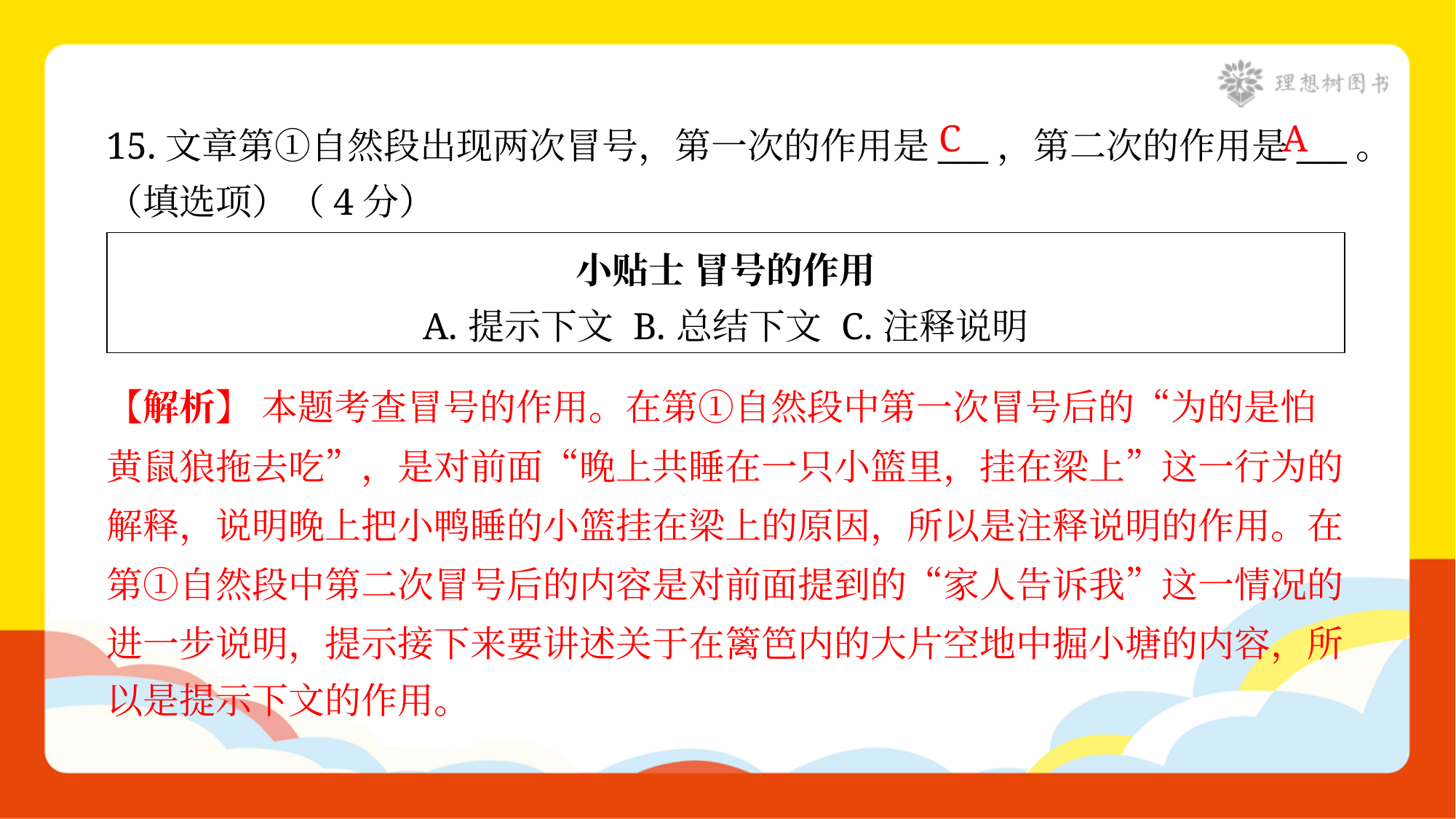

C
A
15.文章第①自然段出现两次冒号，第一次的作用是___，第二次的作用是___。
（填选项）（4分）
| 小贴士 冒号的作用 A.提示下文 B.总结下文 C.注释说明 |
| --- |
【解析】 本题考查冒号的作用。在第①自然段中第一次冒号后的“为的是怕
黄鼠狼拖去吃”，是对前面“晚上共睡在一只小篮里，挂在梁上”这一行为的
解释，说明晚上把小鸭睡的小篮挂在梁上的原因，所以是注释说明的作用。在
第①自然段中第二次冒号后的内容是对前面提到的“家人告诉我”这一情况的
进一步说明，提示接下来要讲述关于在篱笆内的大片空地中掘小塘的内容，所
以是提示下文的作用。